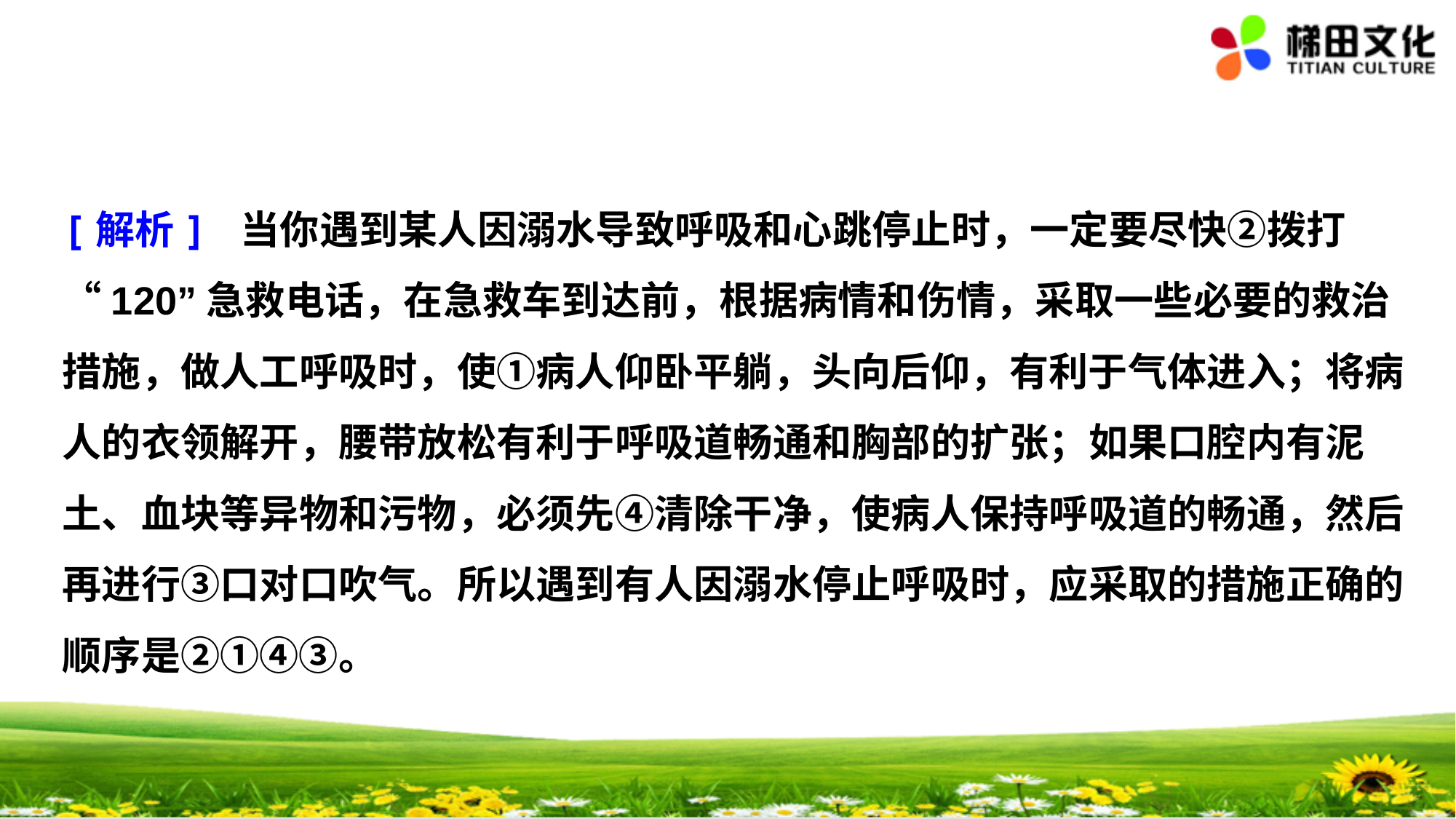

[解析] 当你遇到某人因溺水导致呼吸和心跳停止时，一定要尽快②拨打“120”急救电话，在急救车到达前，根据病情和伤情，采取一些必要的救治措施，做人工呼吸时，使①病人仰卧平躺，头向后仰，有利于气体进入；将病人的衣领解开，腰带放松有利于呼吸道畅通和胸部的扩张；如果口腔内有泥土、血块等异物和污物，必须先④清除干净，使病人保持呼吸道的畅通，然后再进行③口对口吹气。所以遇到有人因溺水停止呼吸时，应采取的措施正确的顺序是②①④③。